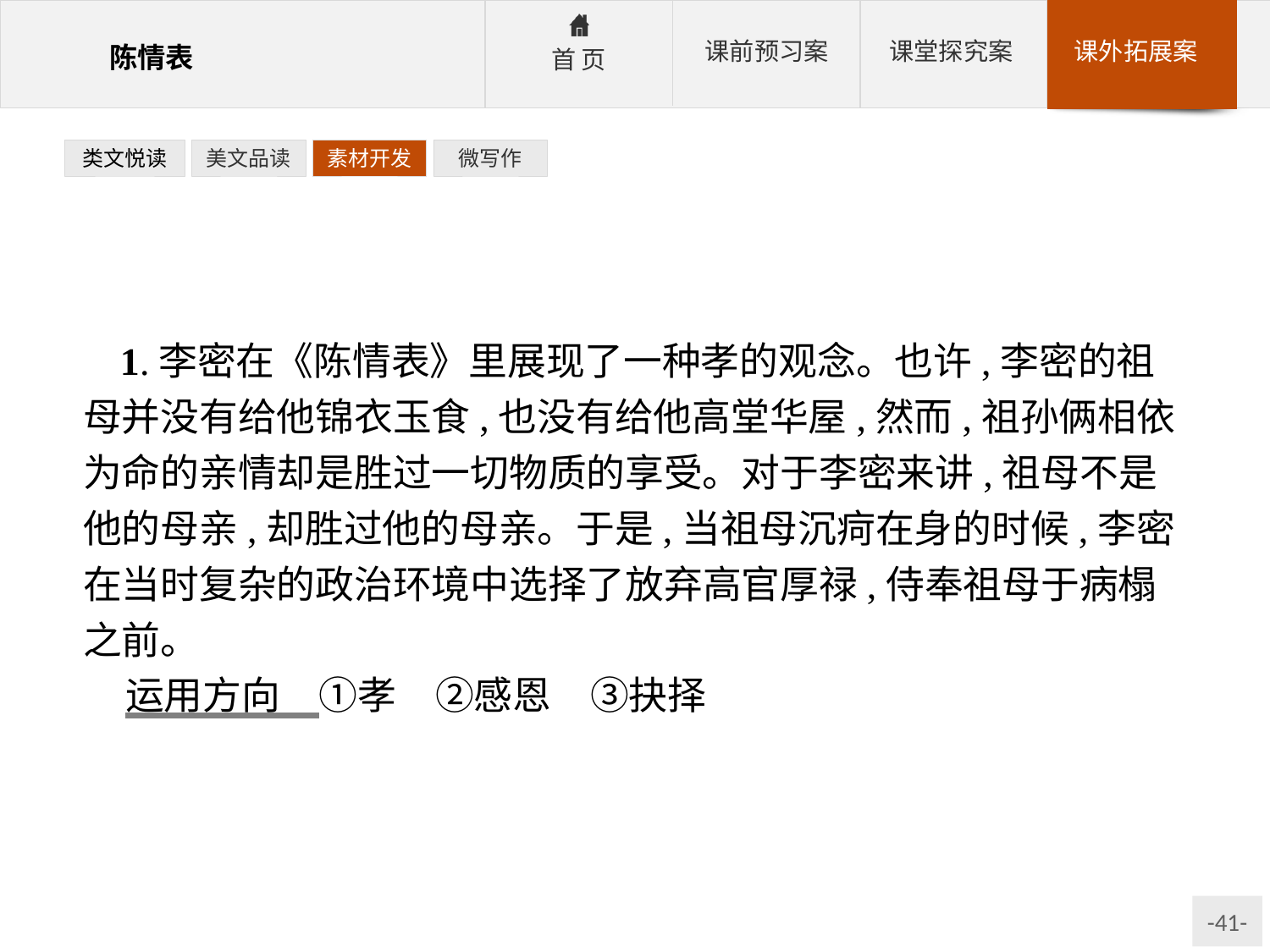

类文悦读
美文品读
素材开发
微写作
1.李密在《陈情表》里展现了一种孝的观念。也许,李密的祖母并没有给他锦衣玉食,也没有给他高堂华屋,然而,祖孙俩相依为命的亲情却是胜过一切物质的享受。对于李密来讲,祖母不是他的母亲,却胜过他的母亲。于是,当祖母沉疴在身的时候,李密在当时复杂的政治环境中选择了放弃高官厚禄,侍奉祖母于病榻之前。
运用方向　①孝　②感恩　③抉择